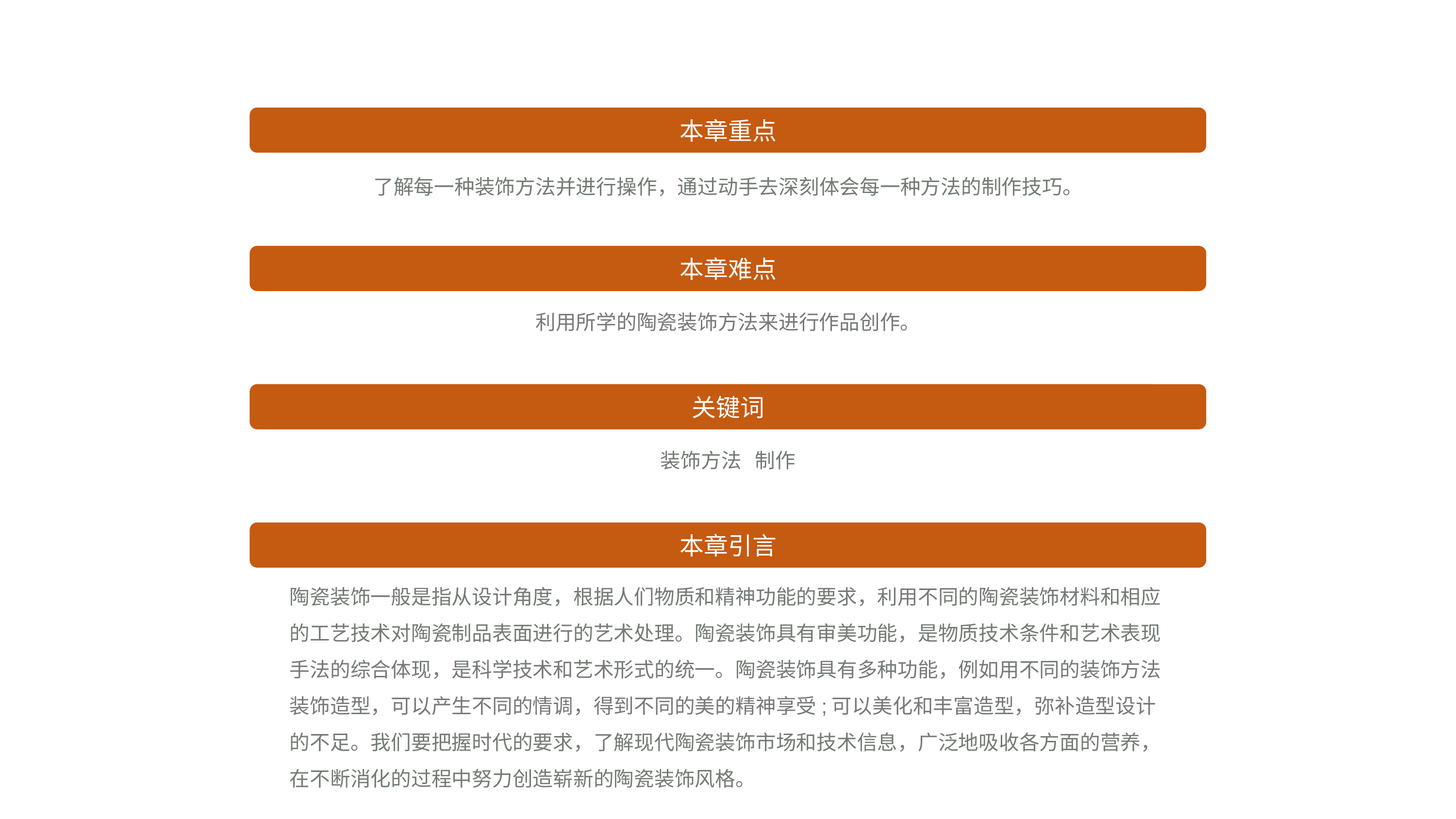

本章重点
了解每一种装饰方法并进行操作，通过动手去深刻体会每一种方法的制作技巧。
本章难点
利用所学的陶瓷装饰方法来进行作品创作。
关键词
装饰方法   制作
本章引言
陶瓷装饰一般是指从设计角度，根据人们物质和精神功能的要求，利用不同的陶瓷装饰材料和相应的工艺技术对陶瓷制品表面进行的艺术处理。陶瓷装饰具有审美功能，是物质技术条件和艺术表现手法的综合体现，是科学技术和艺术形式的统一。陶瓷装饰具有多种功能，例如用不同的装饰方法装饰造型，可以产生不同的情调，得到不同的美的精神享受;可以美化和丰富造型，弥补造型设计的不足。我们要把握时代的要求，了解现代陶瓷装饰市场和技术信息，广泛地吸收各方面的营养，在不断消化的过程中努力创造崭新的陶瓷装饰风格。